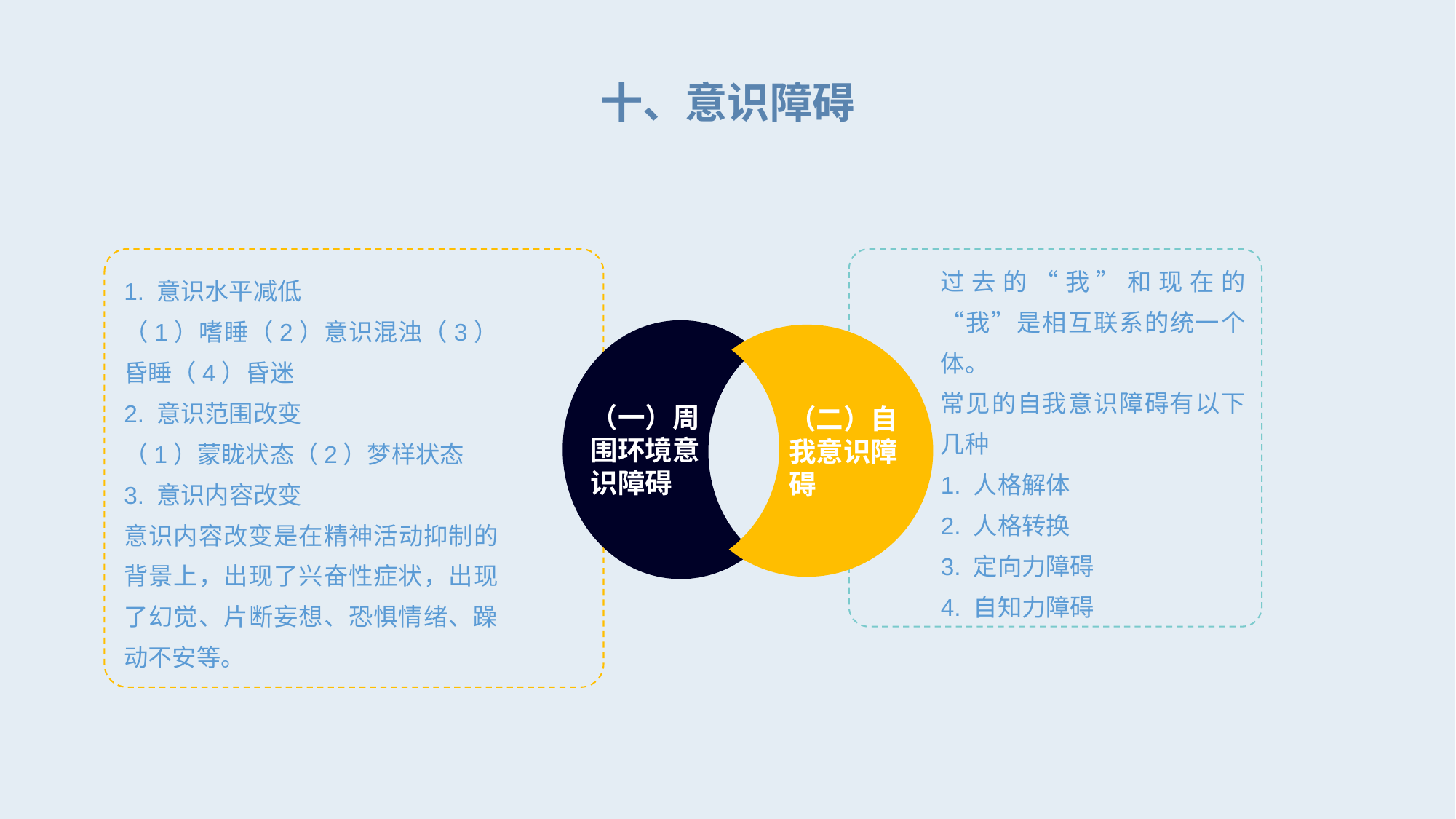

十、意识障碍
1. 意识水平减低
（1）嗜睡（2）意识混浊（3）昏睡（4）昏迷
2. 意识范围改变
（1）蒙眬状态（2）梦样状态
3. 意识内容改变
意识内容改变是在精神活动抑制的背景上，出现了兴奋性症状，出现了幻觉、片断妄想、恐惧情绪、躁动不安等。
过去的“我”和现在的“我”是相互联系的统一个体。
常见的自我意识障碍有以下几种
1. 人格解体
2. 人格转换
3. 定向力障碍
4. 自知力障碍
（一）周围环境意识障碍
（二）自我意识障碍